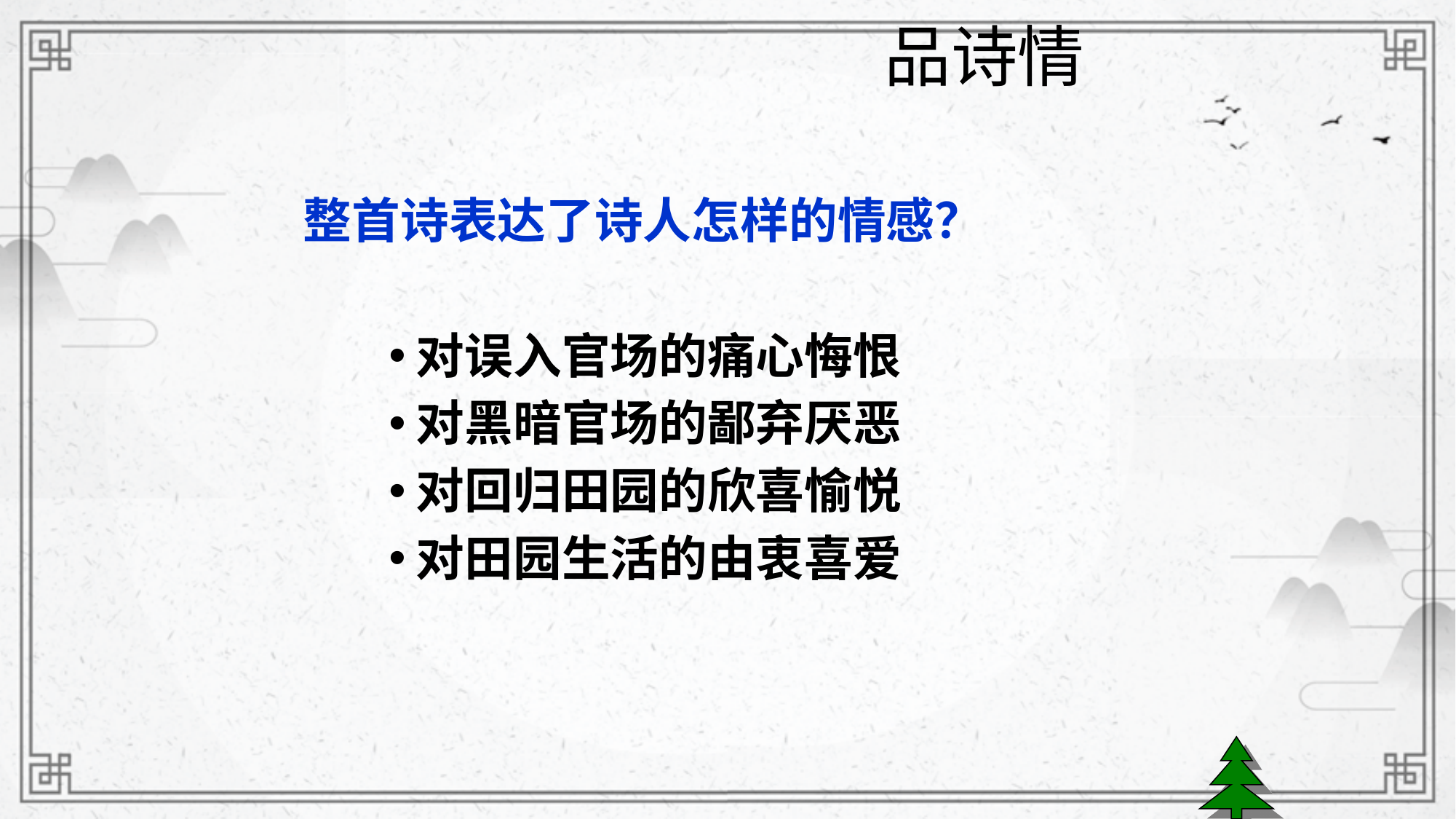

品诗情
    整首诗表达了诗人怎样的情感？

对误入官场的痛心悔恨
对黑暗官场的鄙弃厌恶
对回归田园的欣喜愉悦
对田园生活的由衷喜爱